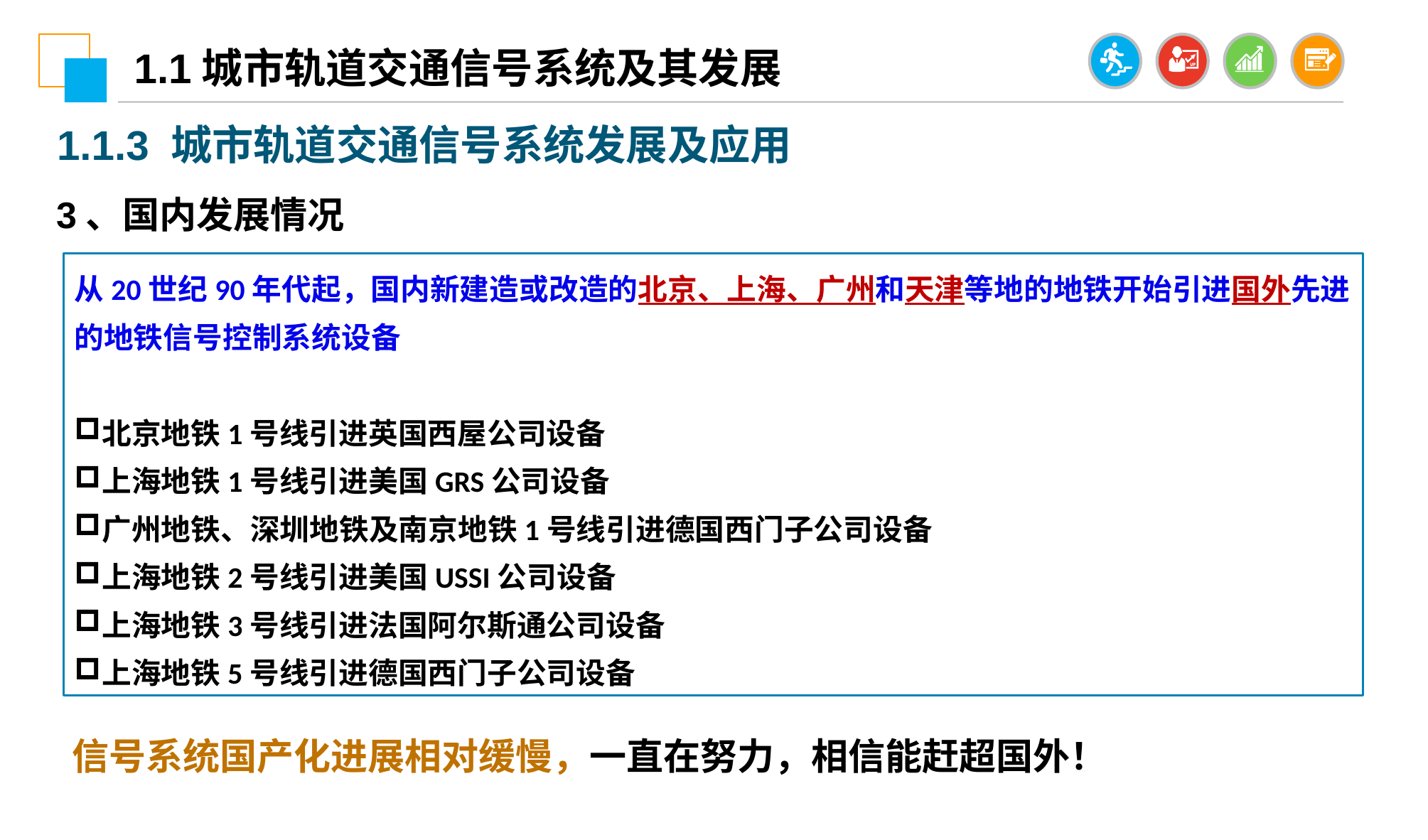

1.1城市轨道交通信号系统及其发展
1.1.3 城市轨道交通信号系统发展及应用
3、国内发展情况
从20世纪90年代起，国内新建造或改造的北京、上海、广州和天津等地的地铁开始引进国外先进的地铁信号控制系统设备

北京地铁1号线引进英国西屋公司设备
上海地铁1号线引进美国GRS公司设备
广州地铁、深圳地铁及南京地铁1号线引进德国西门子公司设备
上海地铁2号线引进美国USSI公司设备
上海地铁3号线引进法国阿尔斯通公司设备
上海地铁5号线引进德国西门子公司设备
信号系统国产化进展相对缓慢，一直在努力，相信能赶超国外！